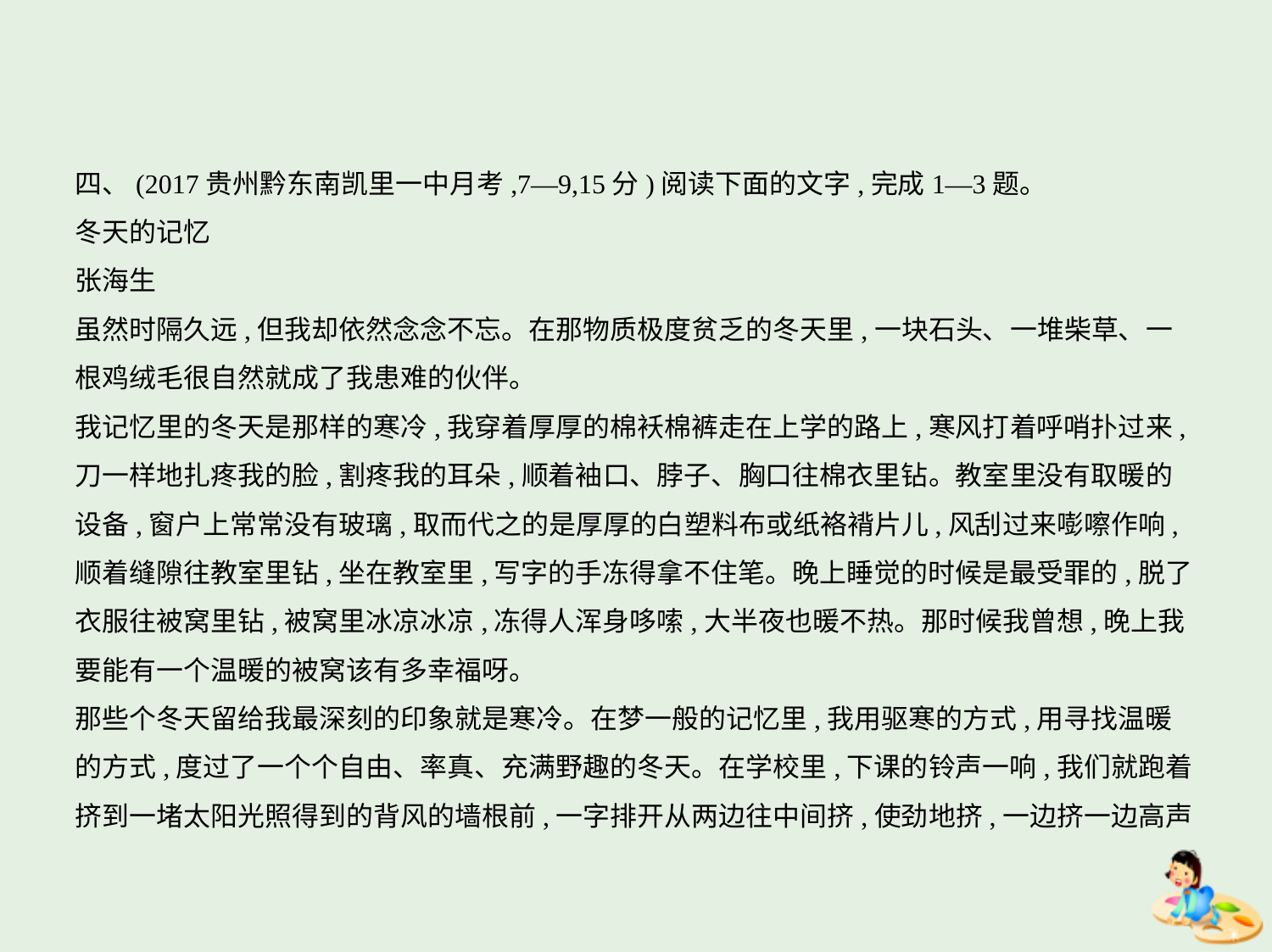

四、(2017贵州黔东南凯里一中月考,7—9,15分)阅读下面的文字,完成1—3题。
冬天的记忆
张海生
虽然时隔久远,但我却依然念念不忘。在那物质极度贫乏的冬天里,一块石头、一堆柴草、一
根鸡绒毛很自然就成了我患难的伙伴。
我记忆里的冬天是那样的寒冷,我穿着厚厚的棉袄棉裤走在上学的路上,寒风打着呼哨扑过来,
刀一样地扎疼我的脸,割疼我的耳朵,顺着袖口、脖子、胸口往棉衣里钻。教室里没有取暖的
设备,窗户上常常没有玻璃,取而代之的是厚厚的白塑料布或纸袼褙片儿,风刮过来嘭嚓作响,
顺着缝隙往教室里钻,坐在教室里,写字的手冻得拿不住笔。晚上睡觉的时候是最受罪的,脱了
衣服往被窝里钻,被窝里冰凉冰凉,冻得人浑身哆嗦,大半夜也暖不热。那时候我曾想,晚上我
要能有一个温暖的被窝该有多幸福呀。
那些个冬天留给我最深刻的印象就是寒冷。在梦一般的记忆里,我用驱寒的方式,用寻找温暖
的方式,度过了一个个自由、率真、充满野趣的冬天。在学校里,下课的铃声一响,我们就跑着
挤到一堵太阳光照得到的背风的墙根前,一字排开从两边往中间挤,使劲地挤,一边挤一边高声